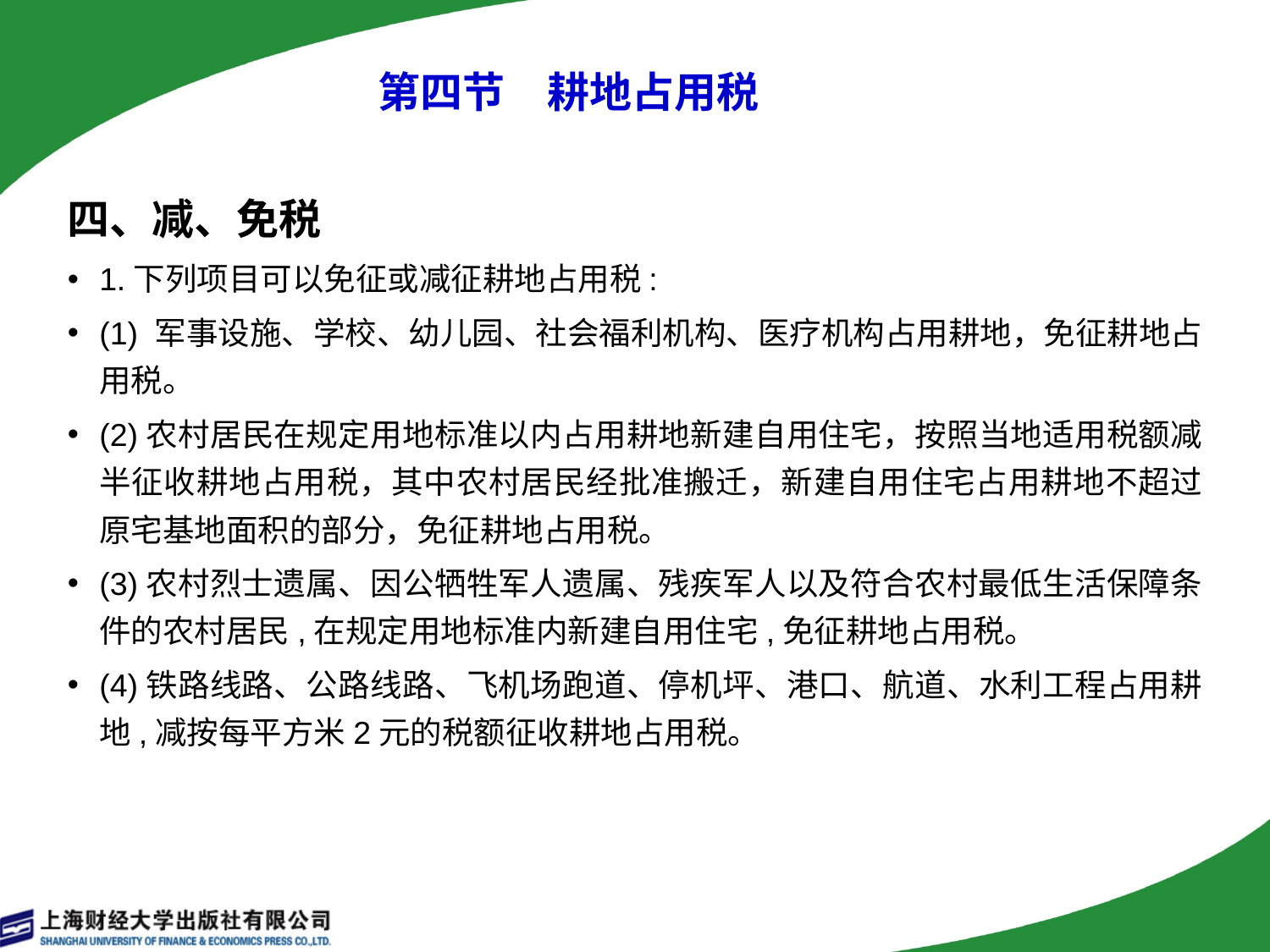

# 第四节　耕地占用税
四、减、免税
1.下列项目可以免征或减征耕地占用税:
(1) 军事设施、学校、幼儿园、社会福利机构、医疗机构占用耕地，免征耕地占用税。
(2)农村居民在规定用地标准以内占用耕地新建自用住宅，按照当地适用税额减半征收耕地占用税，其中农村居民经批准搬迁，新建自用住宅占用耕地不超过原宅基地面积的部分，免征耕地占用税。
(3)农村烈士遗属、因公牺牲军人遗属、残疾军人以及符合农村最低生活保障条件的农村居民,在规定用地标准内新建自用住宅,免征耕地占用税。
(4)铁路线路、公路线路、飞机场跑道、停机坪、港口、航道、水利工程占用耕地,减按每平方米2元的税额征收耕地占用税。